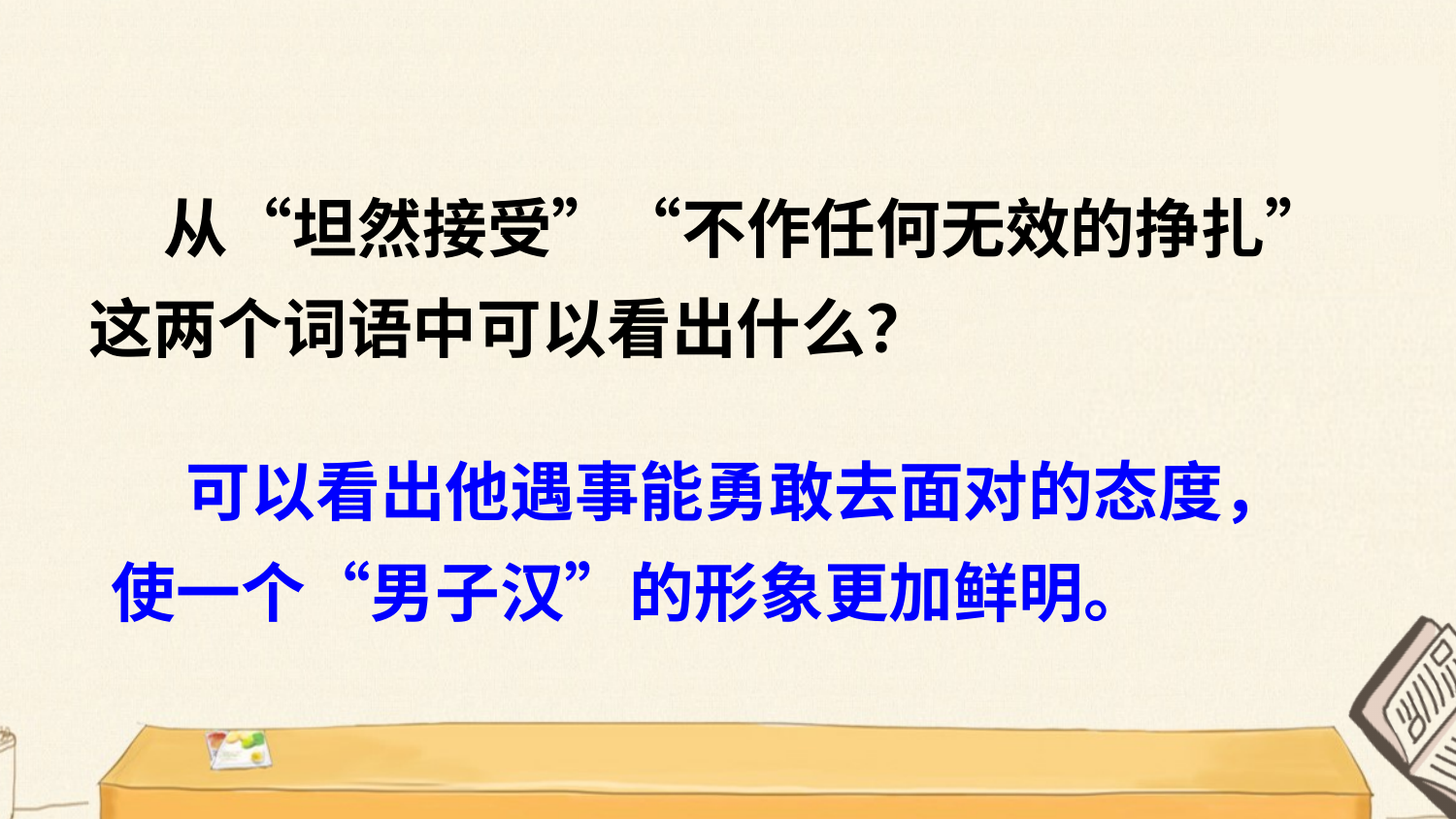

从“坦然接受”“不作任何无效的挣扎”这两个词语中可以看出什么？
    可以看出他遇事能勇敢去面对的态度，使一个“男子汉”的形象更加鲜明。